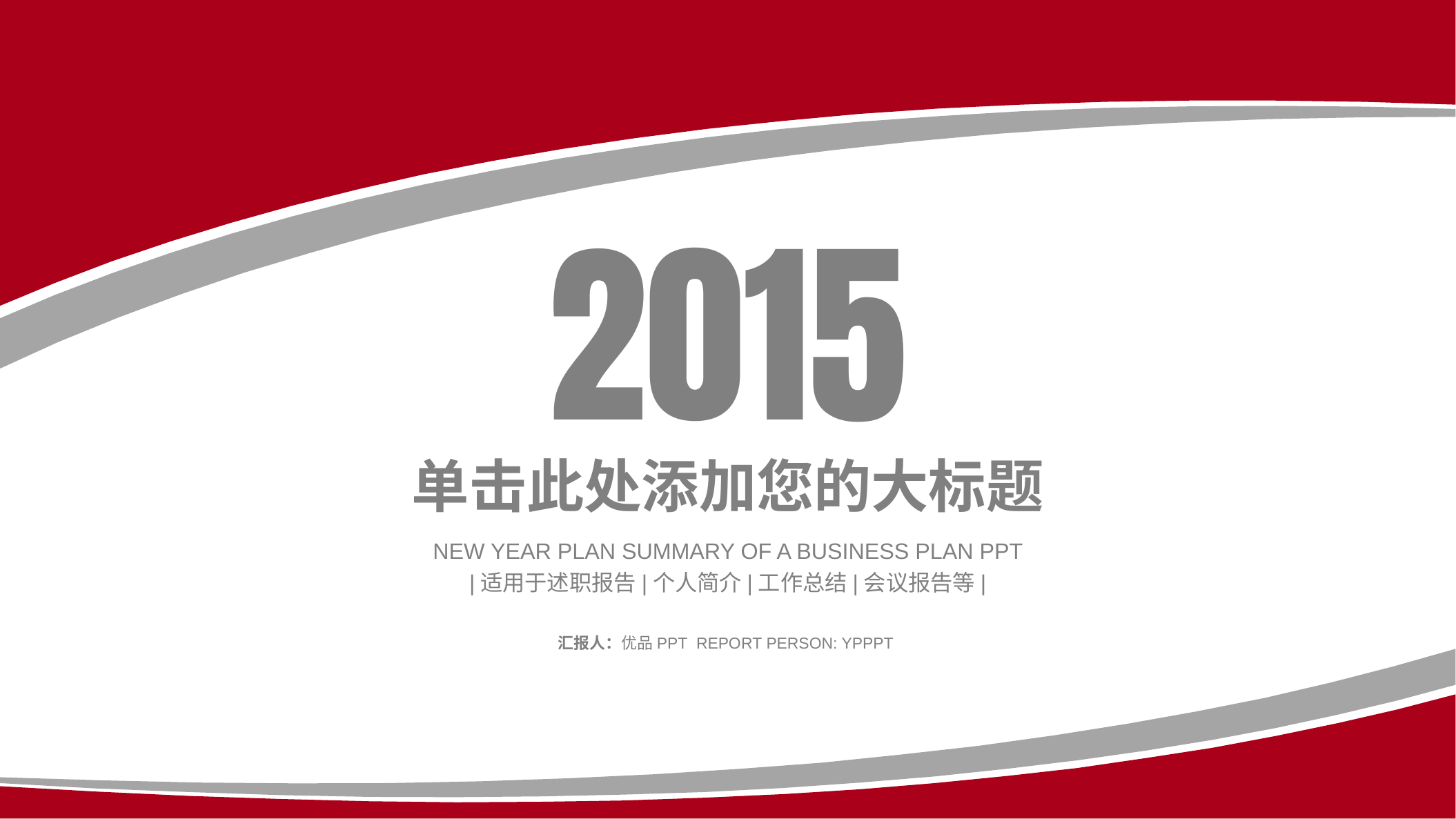

2015
单击此处添加您的大标题
New Year plan summary of a business plan PPT
|适用于述职报告|个人简介|工作总结|会议报告等|
汇报人：优品PPT  Report person: ypppt